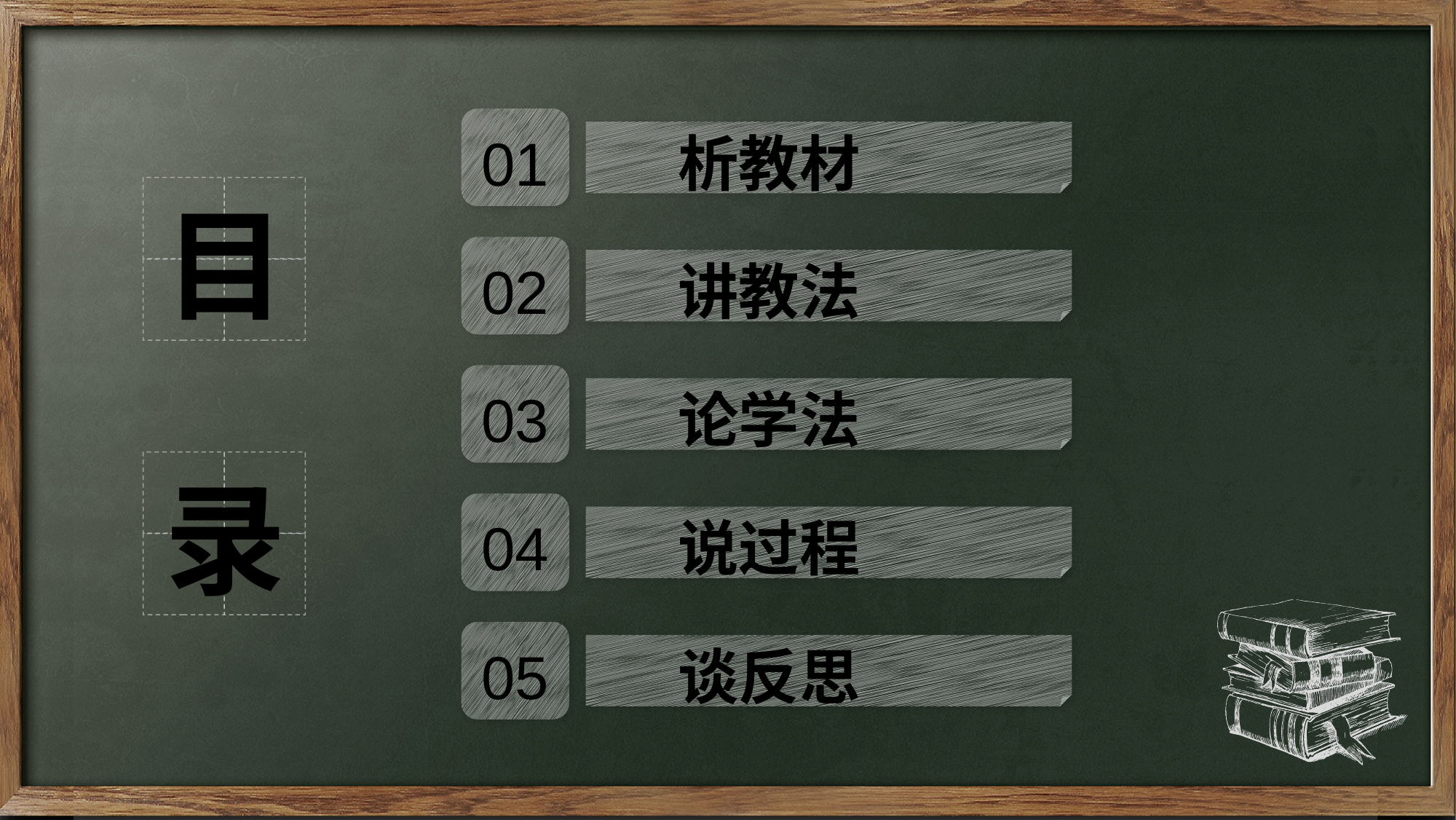

01
析教材

目

02
讲教法

03
论学法

录

04
说过程

05
谈反思